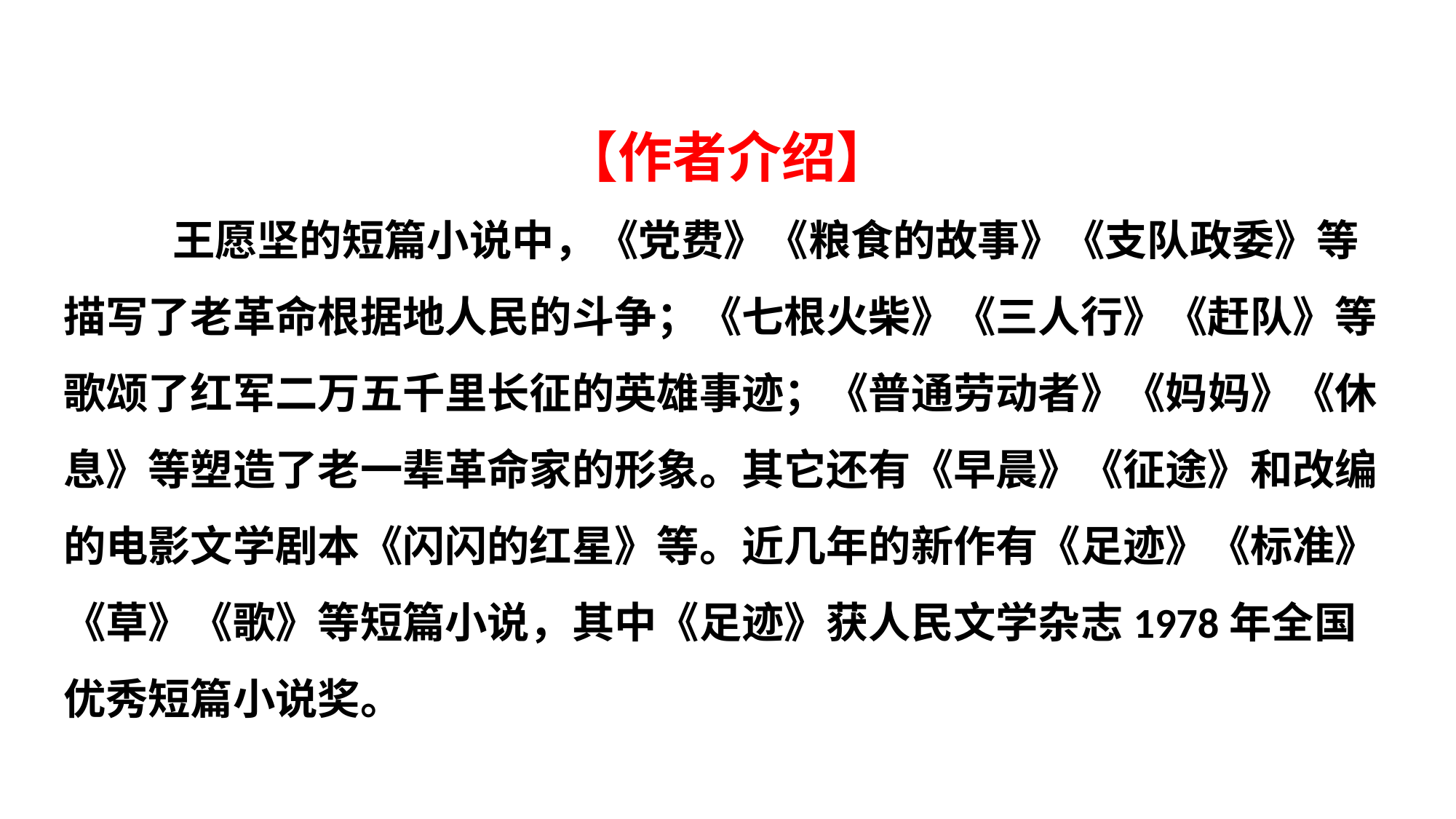

【作者介绍】
	王愿坚的短篇小说中，《党费》《粮食的故事》《支队政委》等描写了老革命根据地人民的斗争；《七根火柴》《三人行》《赶队》等歌颂了红军二万五千里长征的英雄事迹；《普通劳动者》《妈妈》《休息》等塑造了老一辈革命家的形象。其它还有《早晨》《征途》和改编的电影文学剧本《闪闪的红星》等。近几年的新作有《足迹》《标准》《草》《歌》等短篇小说，其中《足迹》获人民文学杂志1978年全国优秀短篇小说奖。